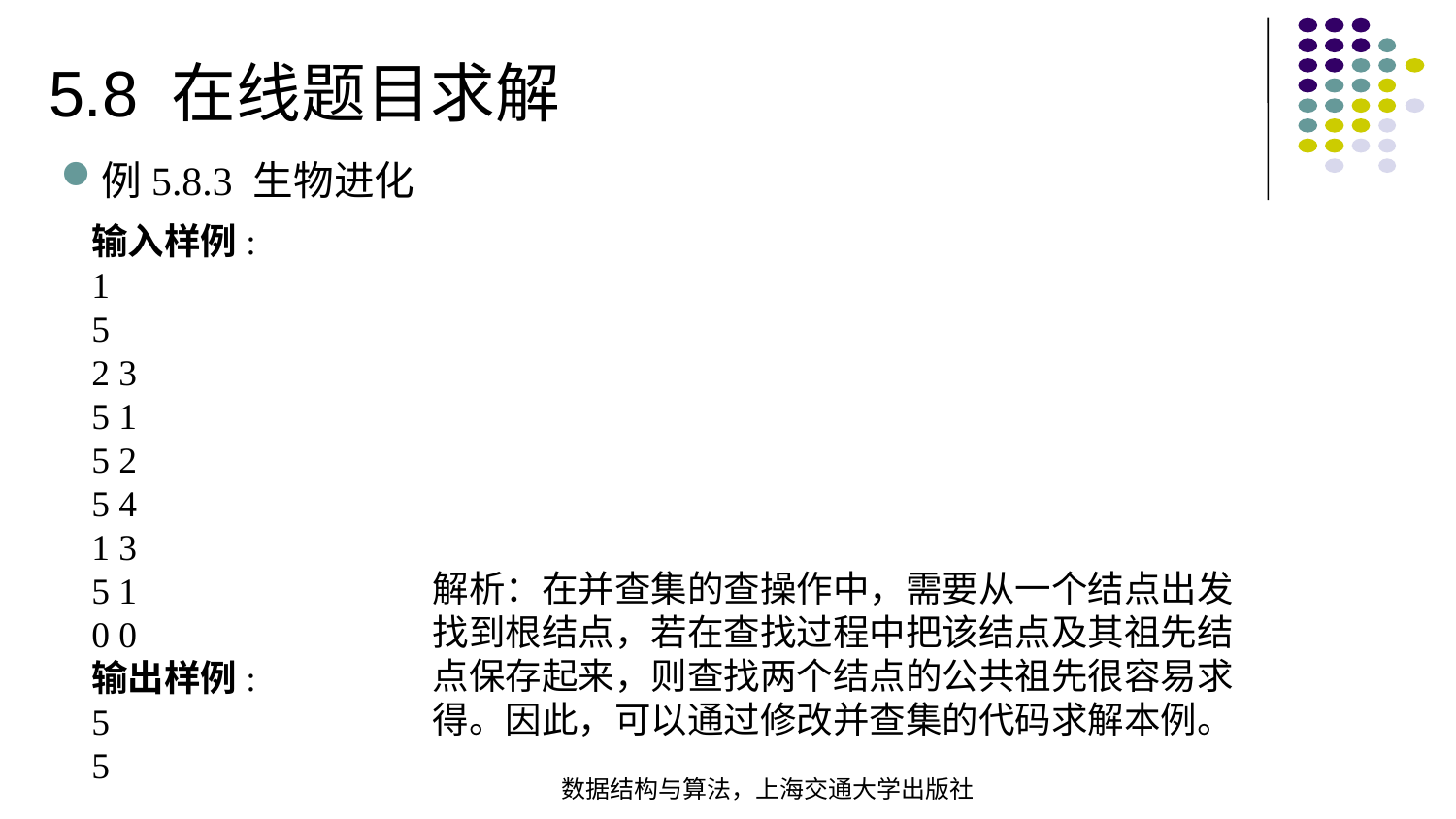

5.8 在线题目求解
例5.8.3 生物进化
输入样例:
1
5
2 3
5 1
5 2
5 4
1 3
5 1
0 0
输出样例:
5
5
解析：在并查集的查操作中，需要从一个结点出发找到根结点，若在查找过程中把该结点及其祖先结点保存起来，则查找两个结点的公共祖先很容易求得。因此，可以通过修改并查集的代码求解本例。